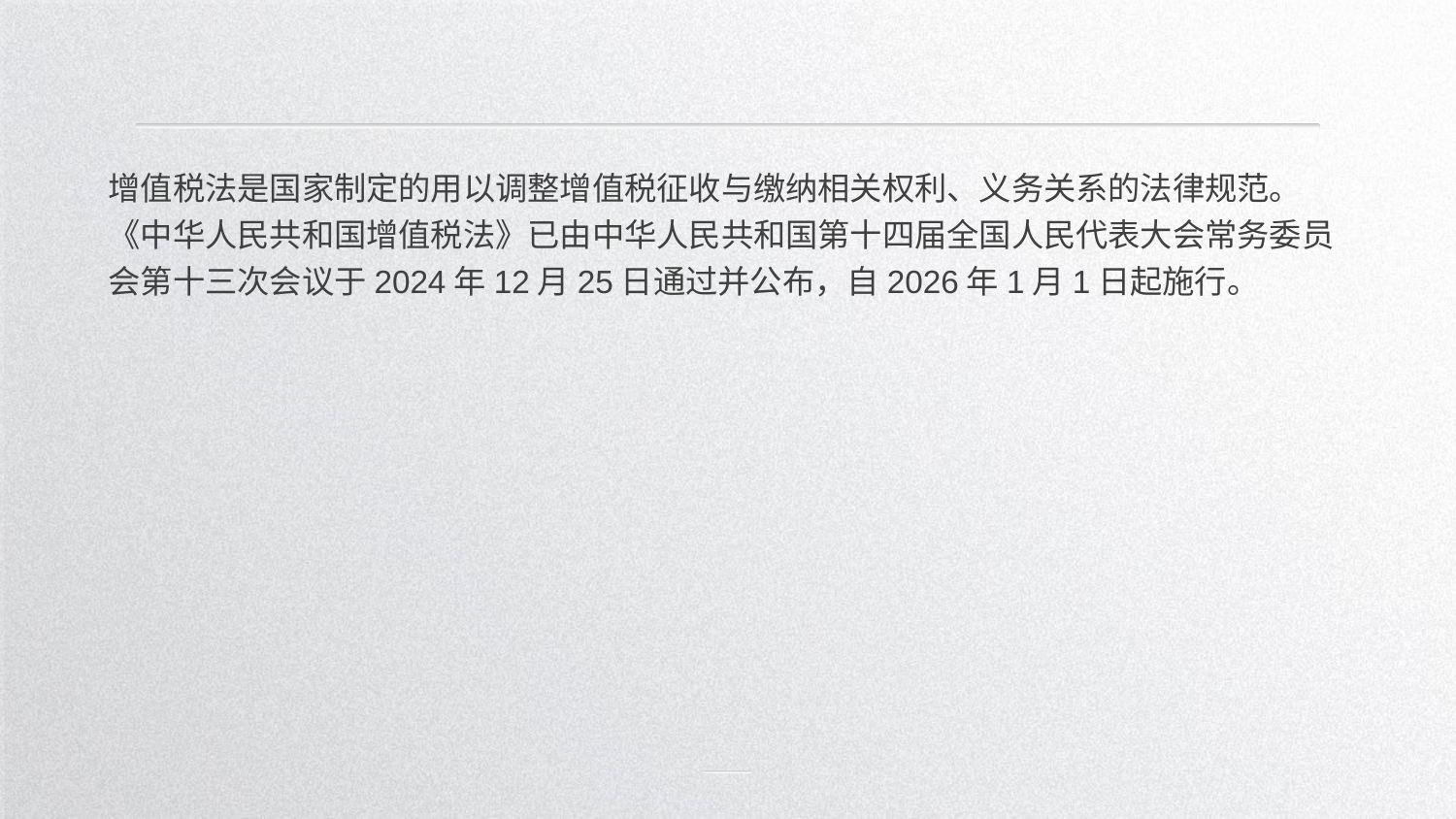

增值税法是国家制定的用以调整增值税征收与缴纳相关权利、义务关系的法律规范。《中华人民共和国增值税法》已由中华人民共和国第十四届全国人民代表大会常务委员会第十三次会议于2024年12月25日通过并公布，自2026年1月1日起施行。